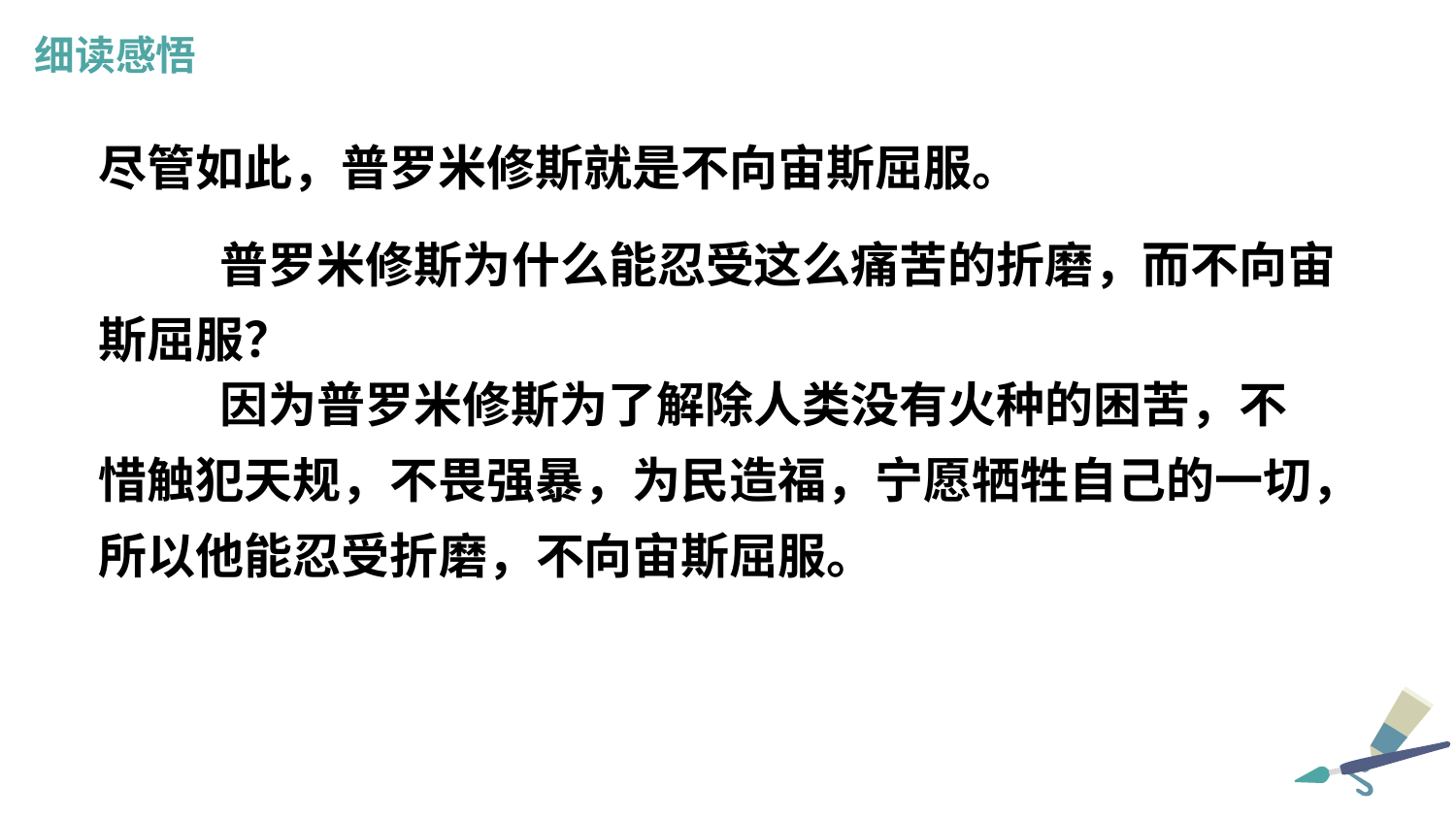

细读感悟
尽管如此，普罗米修斯就是不向宙斯屈服。
普罗米修斯为什么能忍受这么痛苦的折磨，而不向宙斯屈服？
因为普罗米修斯为了解除人类没有火种的困苦，不惜触犯天规，不畏强暴，为民造福，宁愿牺牲自己的一切，所以他能忍受折磨，不向宙斯屈服。